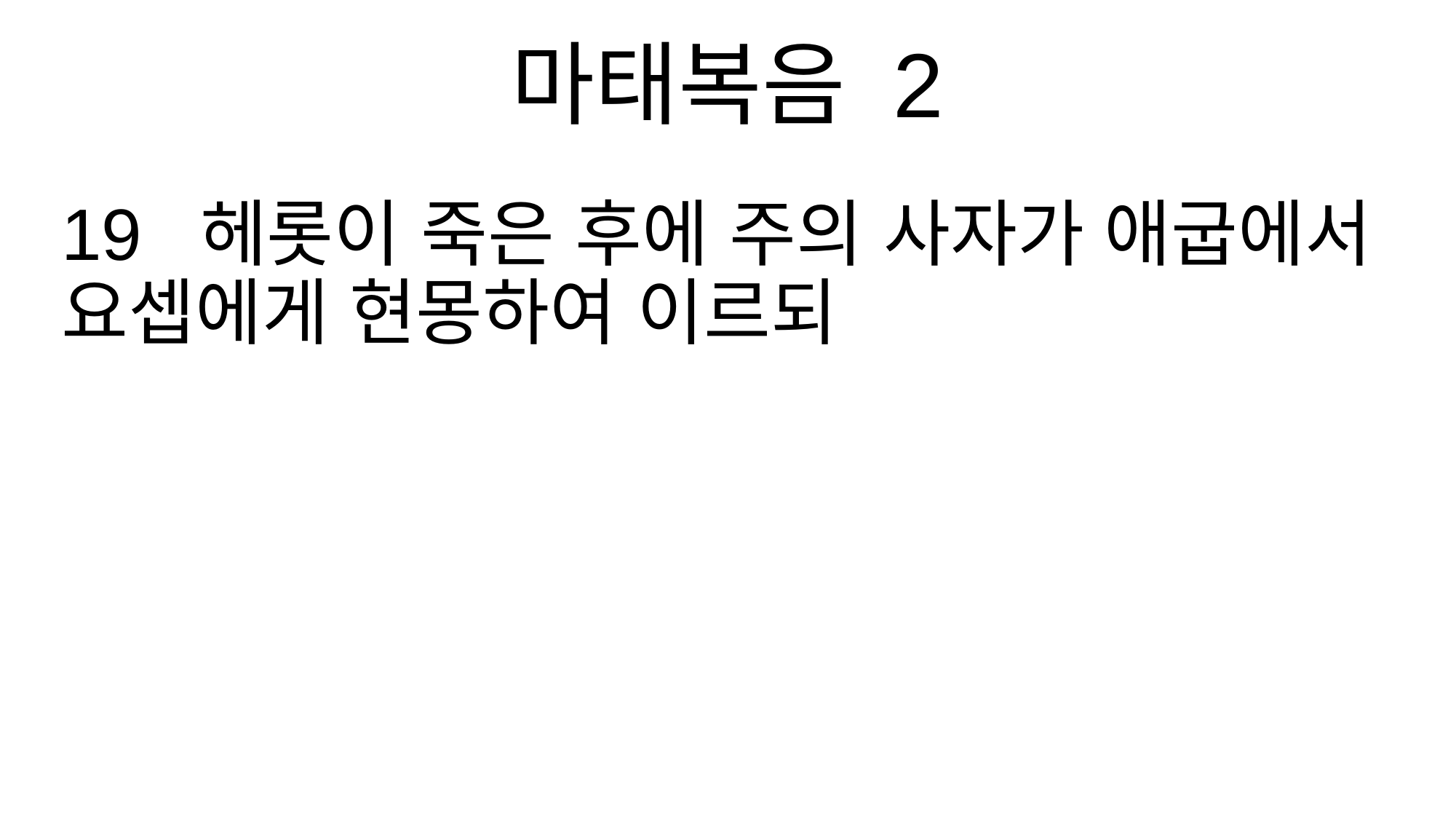

마태복음 2
19  헤롯이 죽은 후에 주의 사자가 애굽에서 요셉에게 현몽하여 이르되